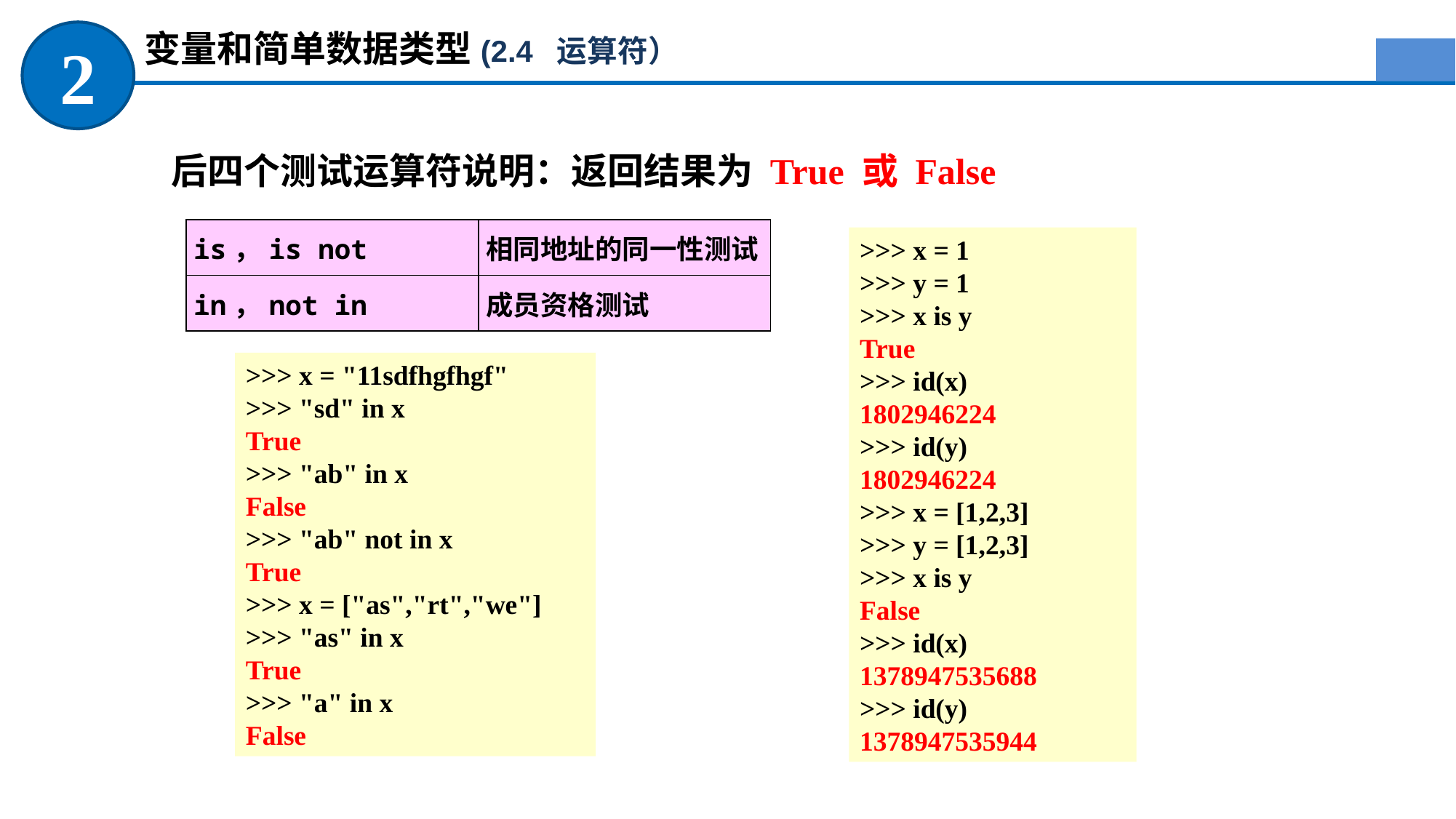

变量和简单数据类型(2.4  运算符）
2

后四个测试运算符说明：返回结果为 True 或 False
| is，is not | 相同地址的同一性测试 |
| --- | --- |
| in，not in | 成员资格测试 |
>>> x = 1
>>> y = 1
>>> x is y
True
>>> id(x)
1802946224
>>> id(y)
1802946224
>>> x = [1,2,3]
>>> y = [1,2,3]
>>> x is y
False
>>> id(x)
1378947535688
>>> id(y)
1378947535944
>>> x = "11sdfhgfhgf"
>>> "sd" in x
True
>>> "ab" in x
False
>>> "ab" not in x
True
>>> x = ["as","rt","we"]
>>> "as" in x
True
>>> "a" in x
False